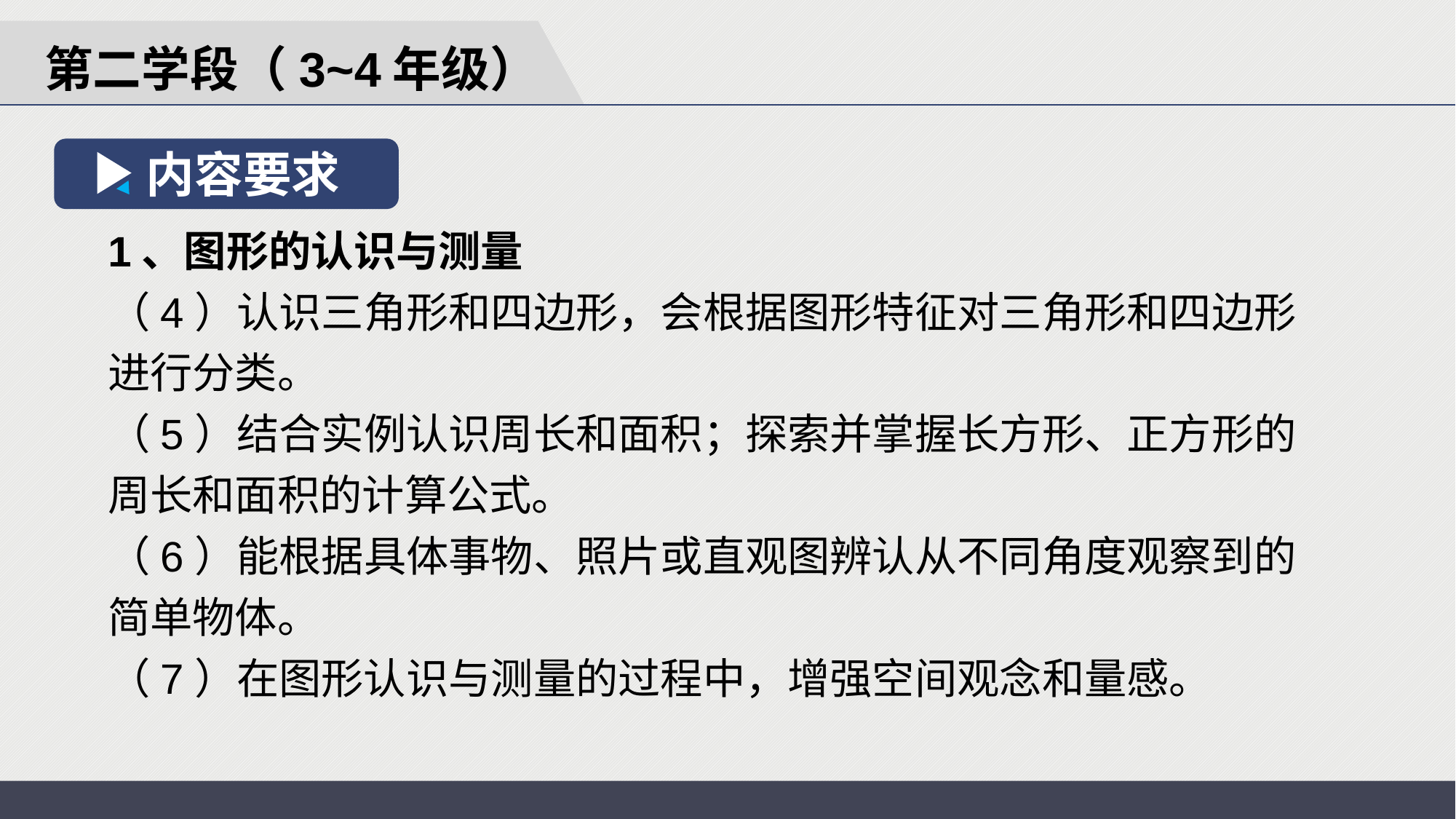

第二学段（3~4年级）
内容要求

1、图形的认识与测量
（4）认识三角形和四边形，会根据图形特征对三角形和四边形进行分类。
（5）结合实例认识周长和面积；探索并掌握长方形、正方形的周长和面积的计算公式。
（6）能根据具体事物、照片或直观图辨认从不同角度观察到的简单物体。
（7）在图形认识与测量的过程中，增强空间观念和量感。